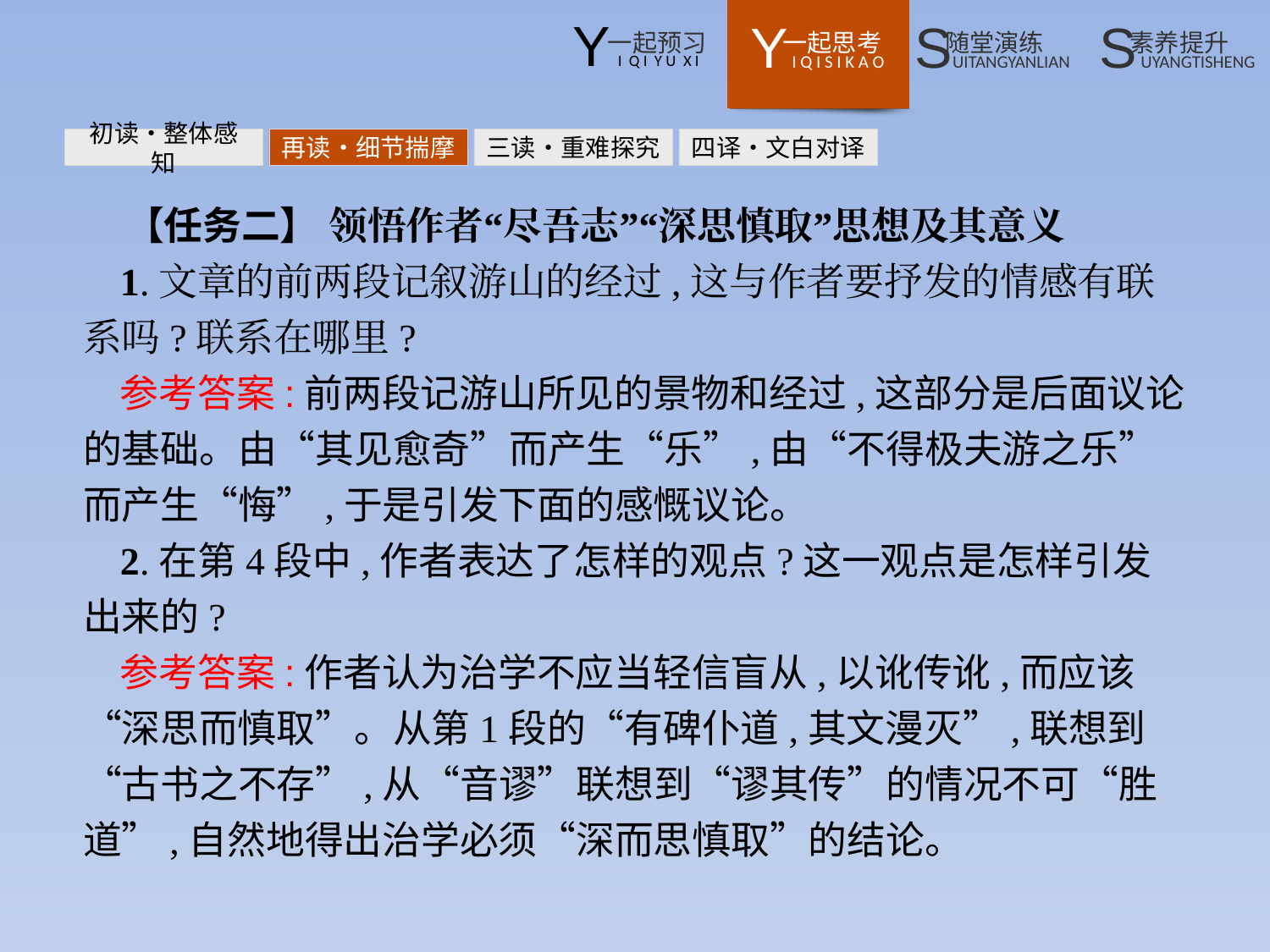

初读•整体感知
再读•细节揣摩
三读•重难探究
四译•文白对译
【任务二】 领悟作者“尽吾志”“深思慎取”思想及其意义
1.文章的前两段记叙游山的经过,这与作者要抒发的情感有联系吗?联系在哪里?
参考答案:前两段记游山所见的景物和经过,这部分是后面议论的基础。由“其见愈奇”而产生“乐”,由“不得极夫游之乐”而产生“悔”,于是引发下面的感慨议论。
2.在第4段中,作者表达了怎样的观点?这一观点是怎样引发出来的?
参考答案:作者认为治学不应当轻信盲从,以讹传讹,而应该“深思而慎取”。从第1段的“有碑仆道,其文漫灭”,联想到“古书之不存”,从“音谬”联想到“谬其传”的情况不可“胜道”,自然地得出治学必须“深而思慎取”的结论。